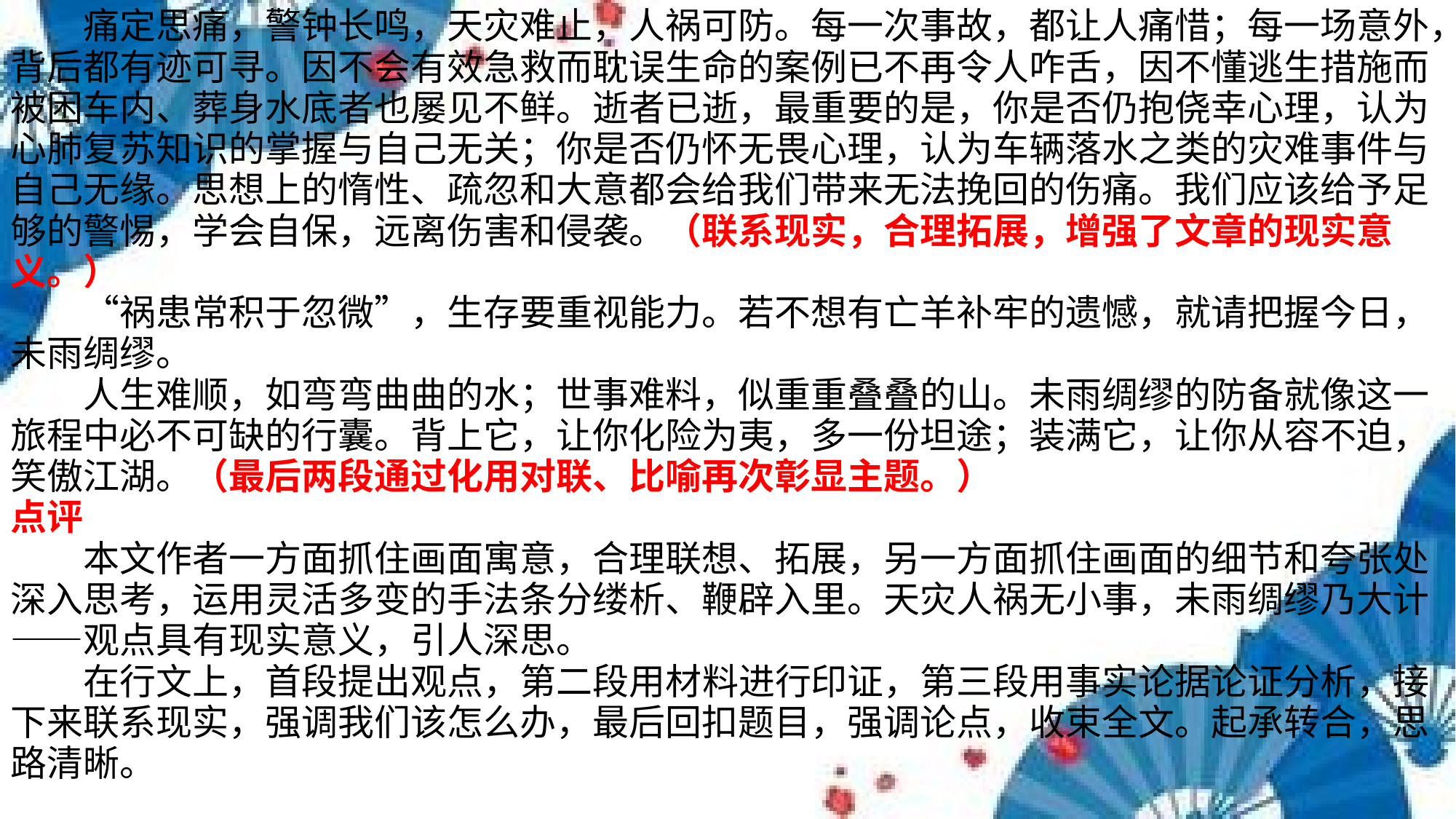

痛定思痛，警钟长鸣，天灾难止，人祸可防。每一次事故，都让人痛惜；每一场意外，背后都有迹可寻。因不会有效急救而耽误生命的案例已不再令人咋舌，因不懂逃生措施而被困车内、葬身水底者也屡见不鲜。逝者已逝，最重要的是，你是否仍抱侥幸心理，认为心肺复苏知识的掌握与自己无关；你是否仍怀无畏心理，认为车辆落水之类的灾难事件与自己无缘。思想上的惰性、疏忽和大意都会给我们带来无法挽回的伤痛。我们应该给予足够的警惕，学会自保，远离伤害和侵袭。（联系现实，合理拓展，增强了文章的现实意义。）
　　“祸患常积于忽微”，生存要重视能力。若不想有亡羊补牢的遗憾，就请把握今日，未雨绸缪。
　　人生难顺，如弯弯曲曲的水；世事难料，似重重叠叠的山。未雨绸缪的防备就像这一旅程中必不可缺的行囊。背上它，让你化险为夷，多一份坦途；装满它，让你从容不迫，笑傲江湖。（最后两段通过化用对联、比喻再次彰显主题。）
点评
　　本文作者一方面抓住画面寓意，合理联想、拓展，另一方面抓住画面的细节和夸张处深入思考，运用灵活多变的手法条分缕析、鞭辟入里。天灾人祸无小事，未雨绸缪乃大计——观点具有现实意义，引人深思。
　　在行文上，首段提出观点，第二段用材料进行印证，第三段用事实论据论证分析，接下来联系现实，强调我们该怎么办，最后回扣题目，强调论点，收束全文。起承转合，思路清晰。